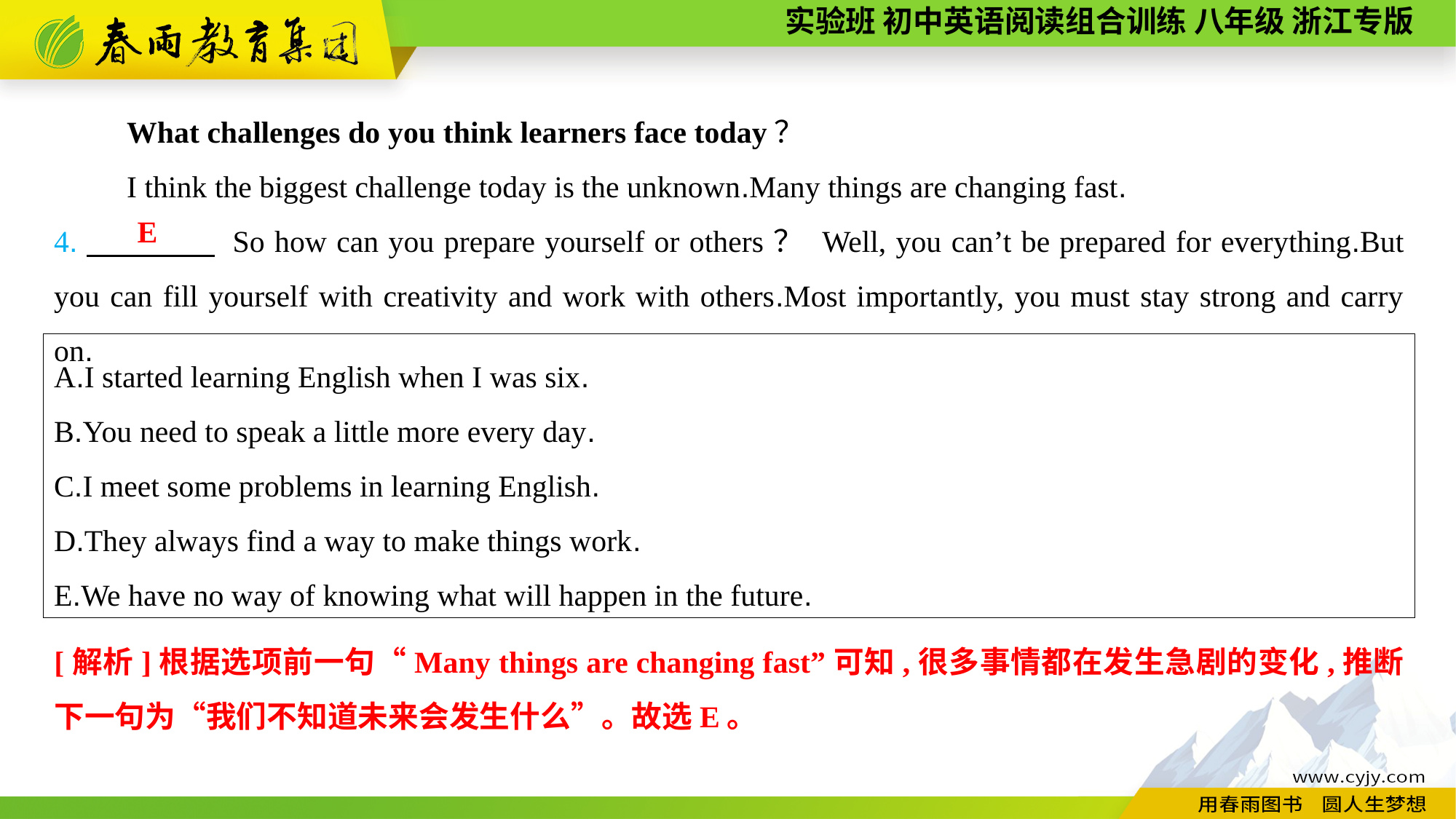

What challenges do you think learners face today？
I think the biggest challenge today is the unknown.Many things are changing fast.
4.　　　　 So how can you prepare yourself or others？ Well, you can’t be prepared for everything.But you can fill yourself with creativity and work with others.Most importantly, you must stay strong and carry on.
E
A.I started learning English when I was six.
B.You need to speak a little more every day.
C.I meet some problems in learning English.
D.They always find a way to make things work.
E.We have no way of knowing what will happen in the future.
[解析]根据选项前一句“Many things are changing fast”可知,很多事情都在发生急剧的变化,推断下一句为“我们不知道未来会发生什么”。故选E。